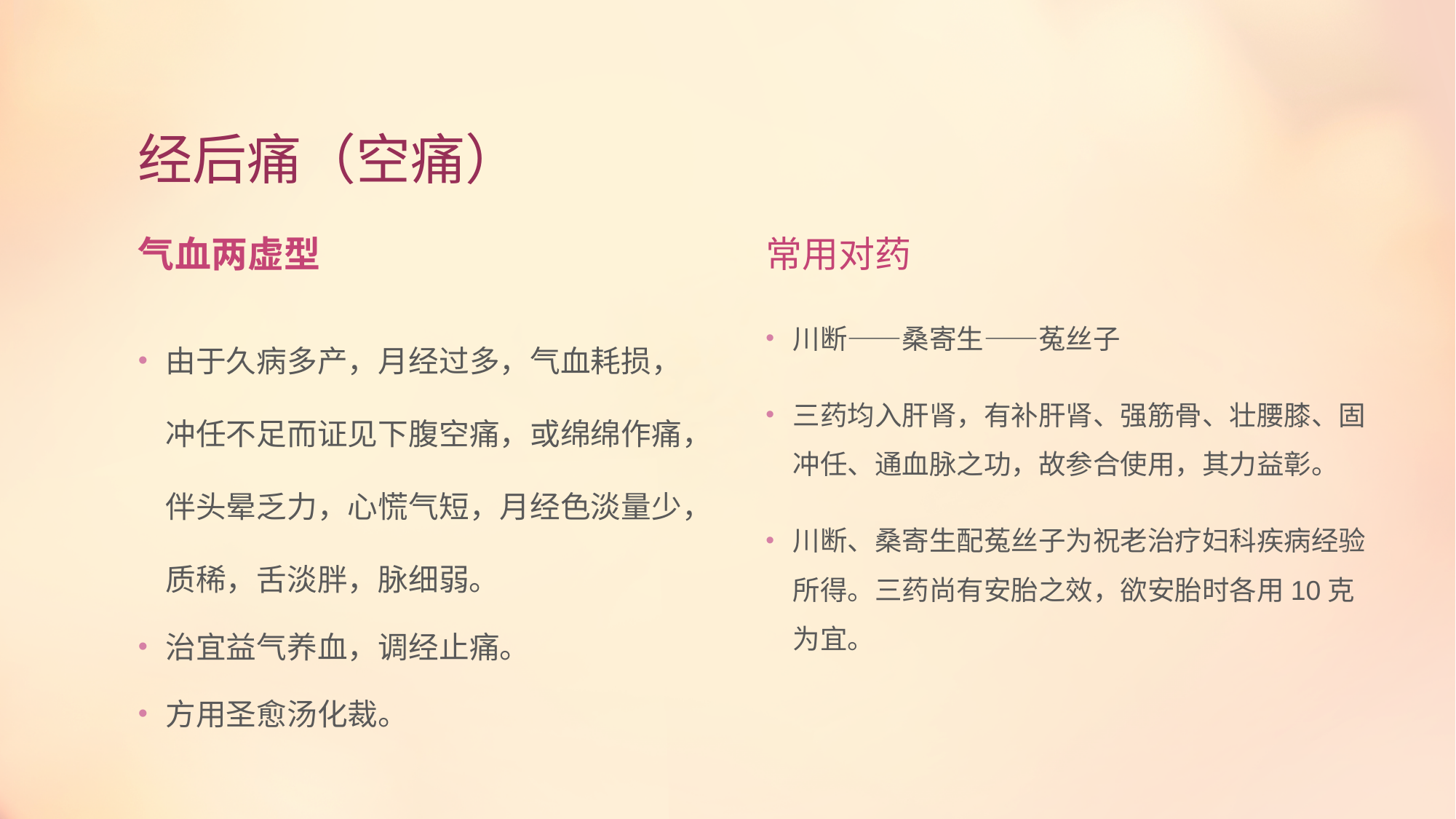

# 经后痛（空痛）
气血两虚型
常用对药
由于久病多产，月经过多，气血耗损，冲任不足而证见下腹空痛，或绵绵作痛，伴头晕乏力，心慌气短，月经色淡量少，质稀，舌淡胖，脉细弱。
治宜益气养血，调经止痛。
方用圣愈汤化裁。
川断——桑寄生——菟丝子
三药均入肝肾，有补肝肾、强筋骨、壮腰膝、固冲任、通血脉之功，故参合使用，其力益彰。
川断、桑寄生配菟丝子为祝老治疗妇科疾病经验所得。三药尚有安胎之效，欲安胎时各用10克为宜。